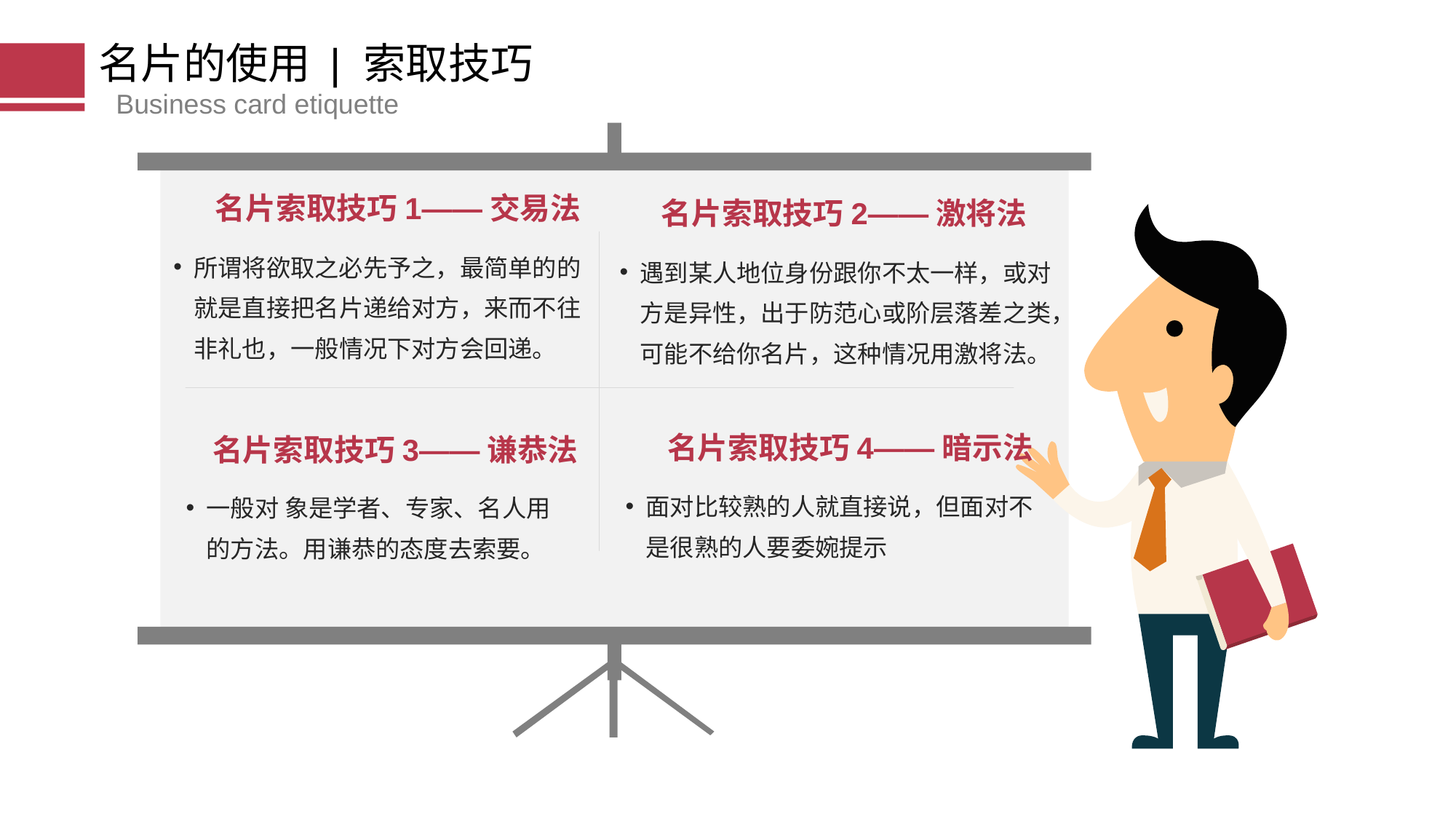

名片的使用 | 索取技巧

Business card etiquette

名片索取技巧1——交易法
所谓将欲取之必先予之，最简单的的就是直接把名片递给对方，来而不往非礼也，一般情况下对方会回递。
名片索取技巧2——激将法
遇到某人地位身份跟你不太一样，或对方是异性，出于防范心或阶层落差之类，可能不给你名片，这种情况用激将法。
名片索取技巧4——暗示法
面对比较熟的人就直接说，但面对不是很熟的人要委婉提示
名片索取技巧3——谦恭法

一般对 象是学者、专家、名人用的方法。用谦恭的态度去索要。